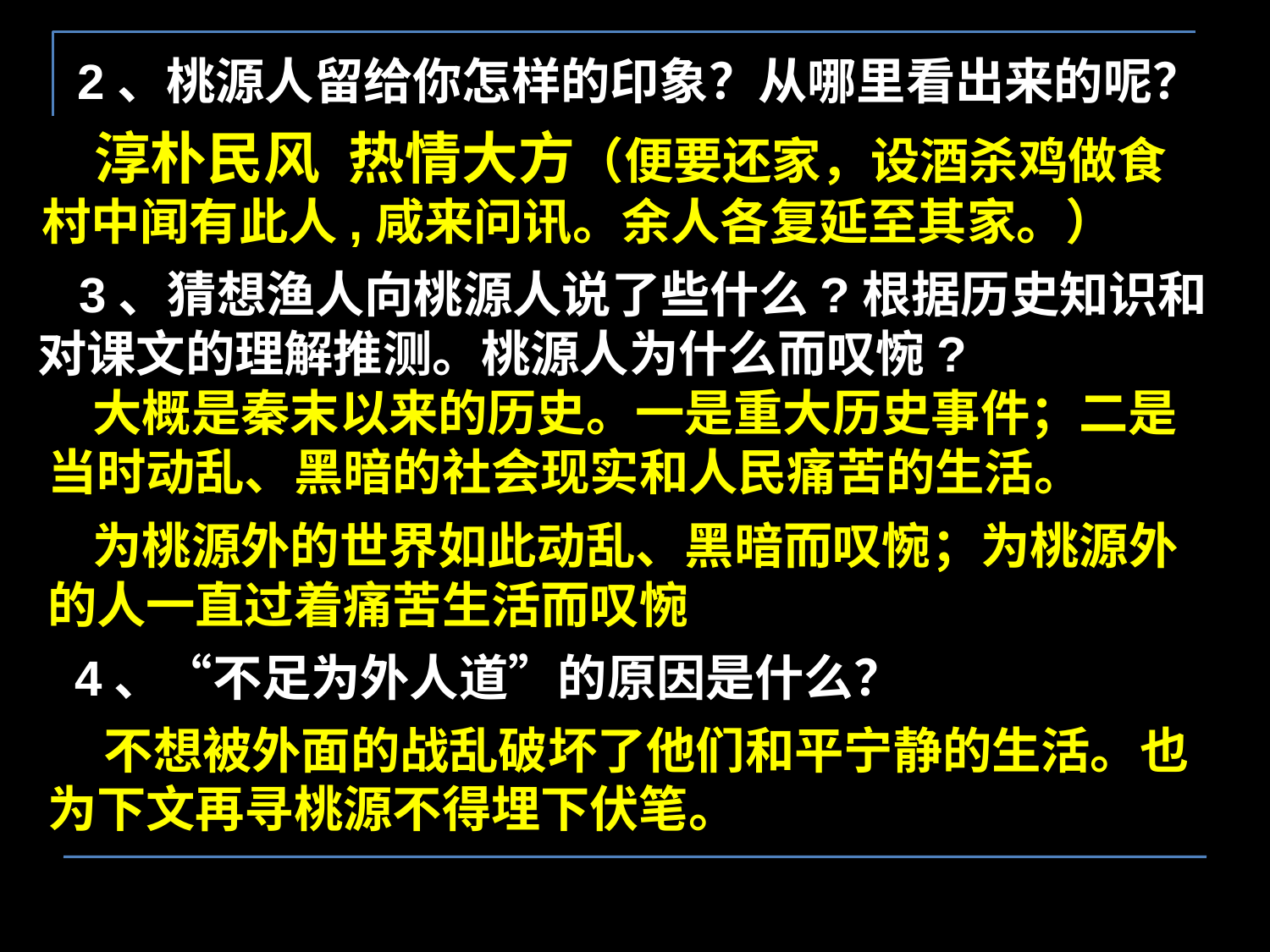

2、桃源人留给你怎样的印象？从哪里看出来的呢？

   淳朴民风   热情大方（便要还家，设酒杀鸡做食        村中闻有此人,咸来问讯。余人各复延至其家。）
   3、猜想渔人向桃源人说了些什么?根据历史知识和对课文的理解推测。桃源人为什么而叹惋?
   大概是秦末以来的历史。一是重大历史事件；二是当时动乱、黑暗的社会现实和人民痛苦的生活。
   为桃源外的世界如此动乱、黑暗而叹惋；为桃源外的人一直过着痛苦生活而叹惋
4、“不足为外人道”的原因是什么？
    不想被外面的战乱破坏了他们和平宁静的生活。也为下文再寻桃源不得埋下伏笔。